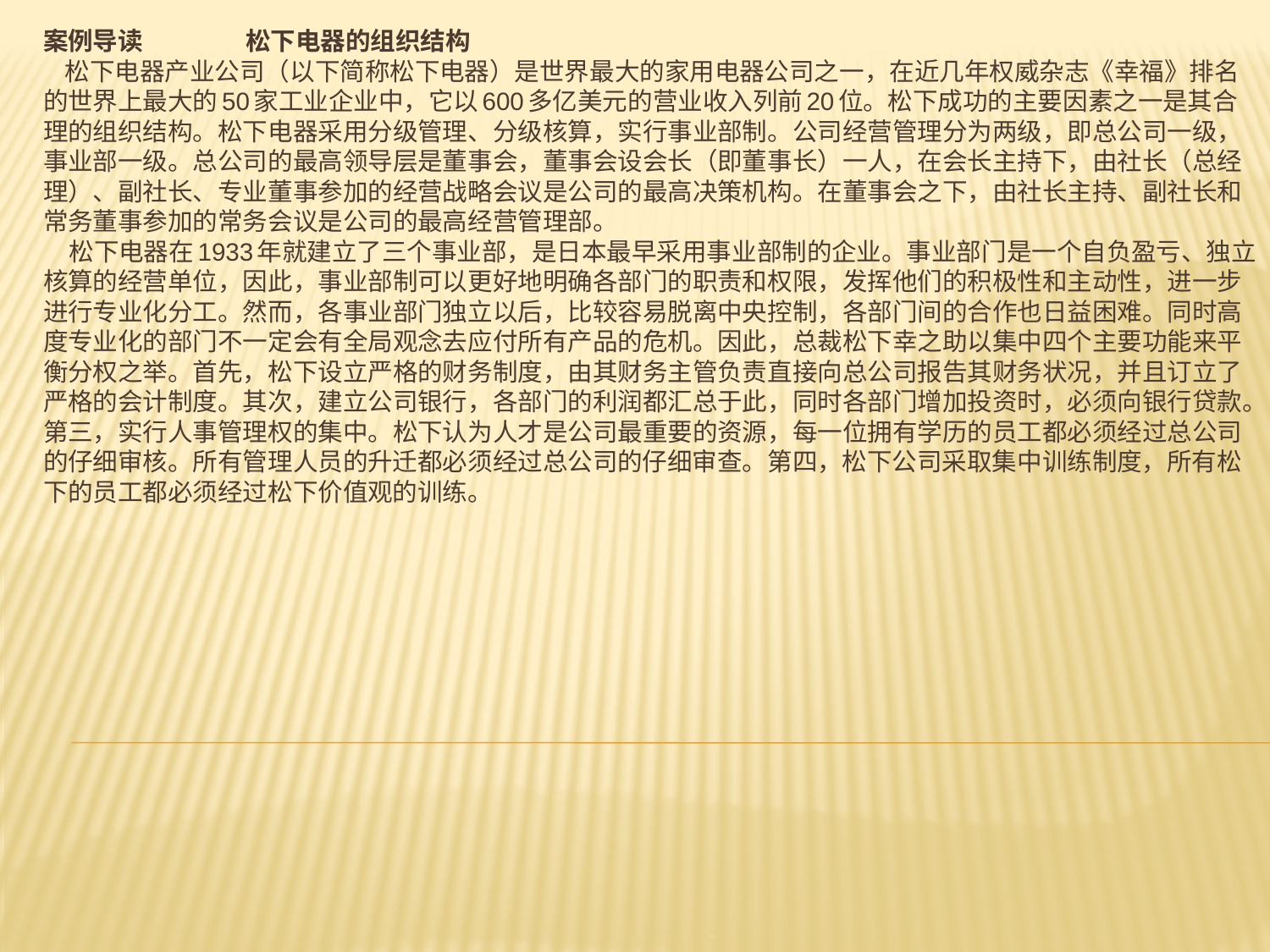

# 案例导读                  松下电器的组织结构 松下电器产业公司（以下简称松下电器）是世界最大的家用电器公司之一，在近几年权威杂志《幸福》排名的世界上最大的50家工业企业中，它以600多亿美元的营业收入列前20位。松下成功的主要因素之一是其合理的组织结构。松下电器采用分级管理、分级核算，实行事业部制。公司经营管理分为两级，即总公司一级，事业部一级。总公司的最高领导层是董事会，董事会设会长（即董事长）一人，在会长主持下，由社长（总经理）、副社长、专业董事参加的经营战略会议是公司的最高决策机构。在董事会之下，由社长主持、副社长和常务董事参加的常务会议是公司的最高经营管理部。           松下电器在1933年就建立了三个事业部，是日本最早采用事业部制的企业。事业部门是一个自负盈亏、独立核算的经营单位，因此，事业部制可以更好地明确各部门的职责和权限，发挥他们的积极性和主动性，进一步进行专业化分工。然而，各事业部门独立以后，比较容易脱离中央控制，各部门间的合作也日益困难。同时高度专业化的部门不一定会有全局观念去应付所有产品的危机。因此，总裁松下幸之助以集中四个主要功能来平衡分权之举。首先，松下设立严格的财务制度，由其财务主管负责直接向总公司报告其财务状况，并且订立了严格的会计制度。其次，建立公司银行，各部门的利润都汇总于此，同时各部门增加投资时，必须向银行贷款。第三，实行人事管理权的集中。松下认为人才是公司最重要的资源，每一位拥有学历的员工都必须经过总公司的仔细审核。所有管理人员的升迁都必须经过总公司的仔细审查。第四，松下公司采取集中训练制度，所有松下的员工都必须经过松下价值观的训练。